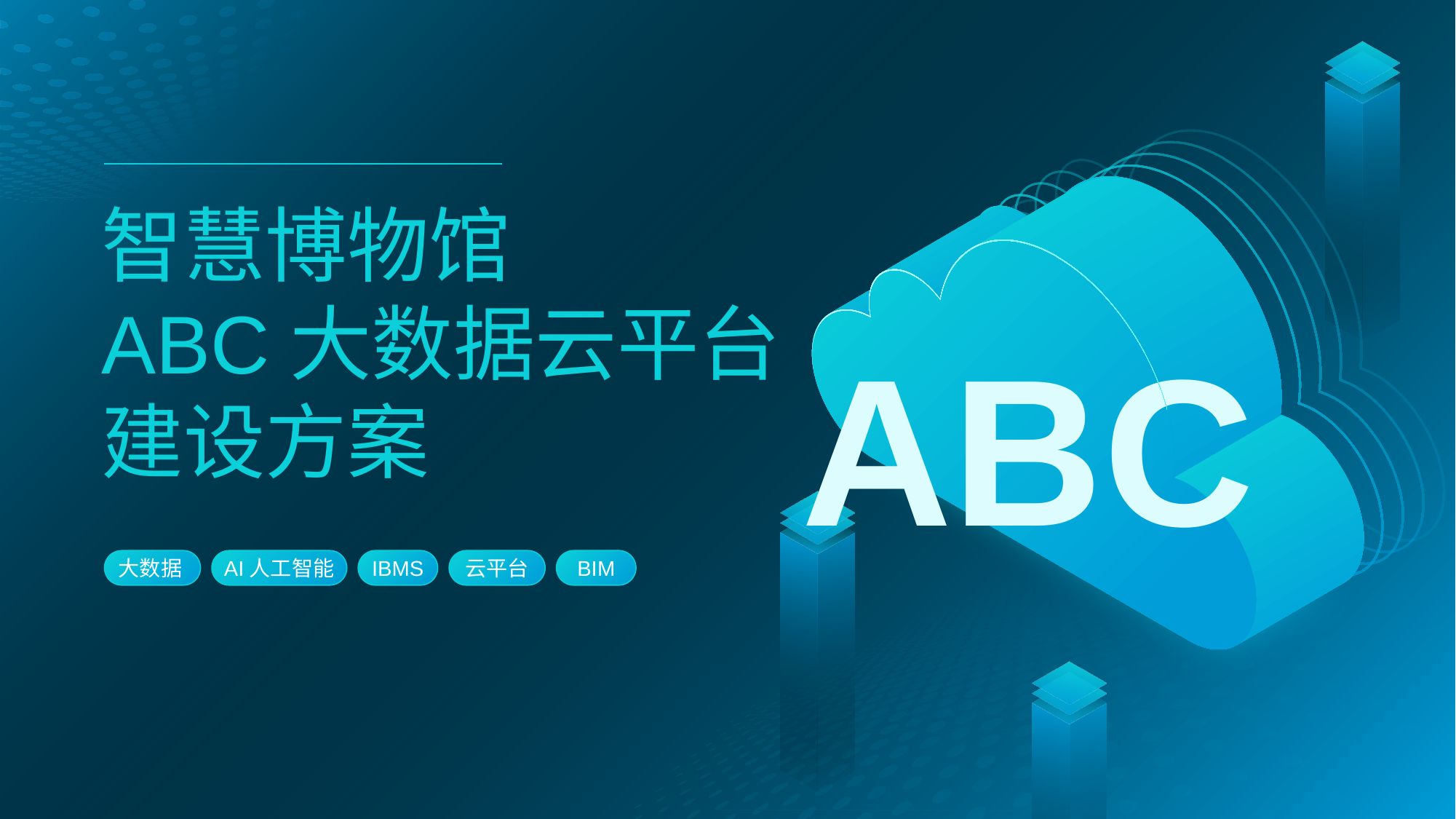

智慧博物馆
ABC大数据云平台
建设方案

ABC

大数据
AI人工智能
IBMS
云平台
BIM